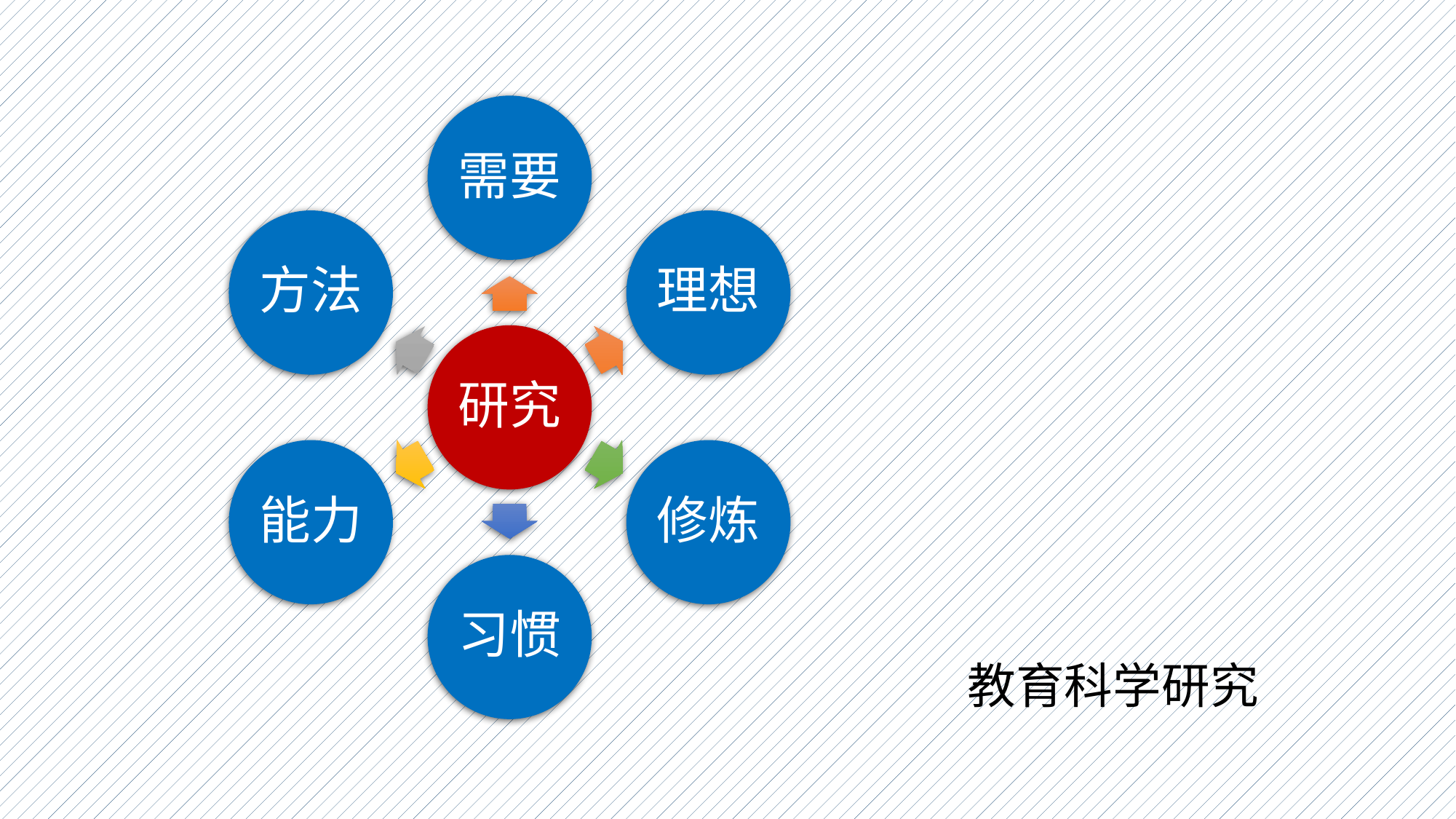

研究

需要

方法

能力

习惯

修炼

理想
教育科学研究